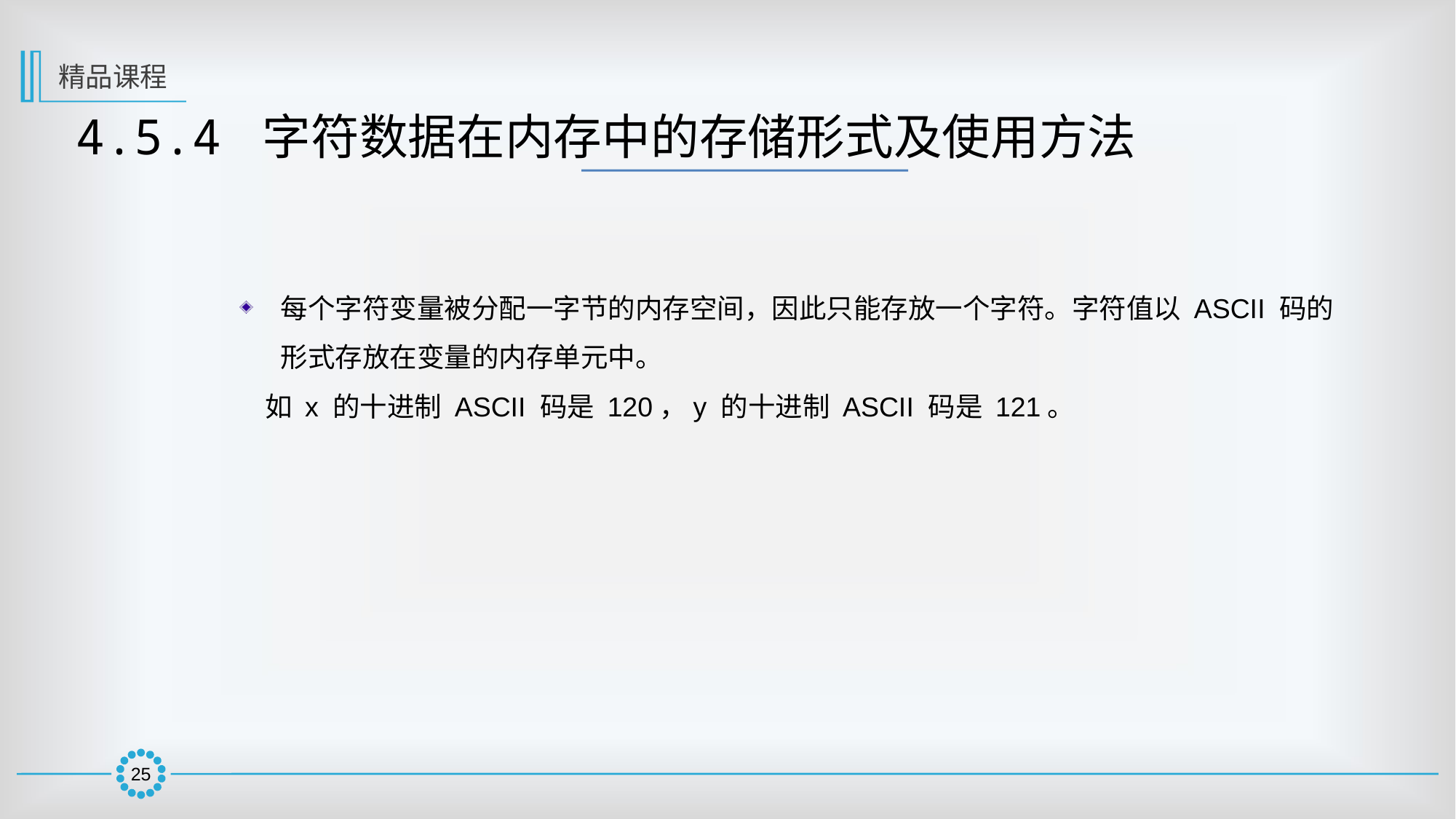

精品课程
4.5.4 字符数据在内存中的存储形式及使用方法

每个字符变量被分配一字节的内存空间，因此只能存放一个字符。字符值以 ASCII 码的形式存放在变量的内存单元中。
   如 x 的十进制 ASCII 码是 120，y 的十进制 ASCII 码是 121。

25